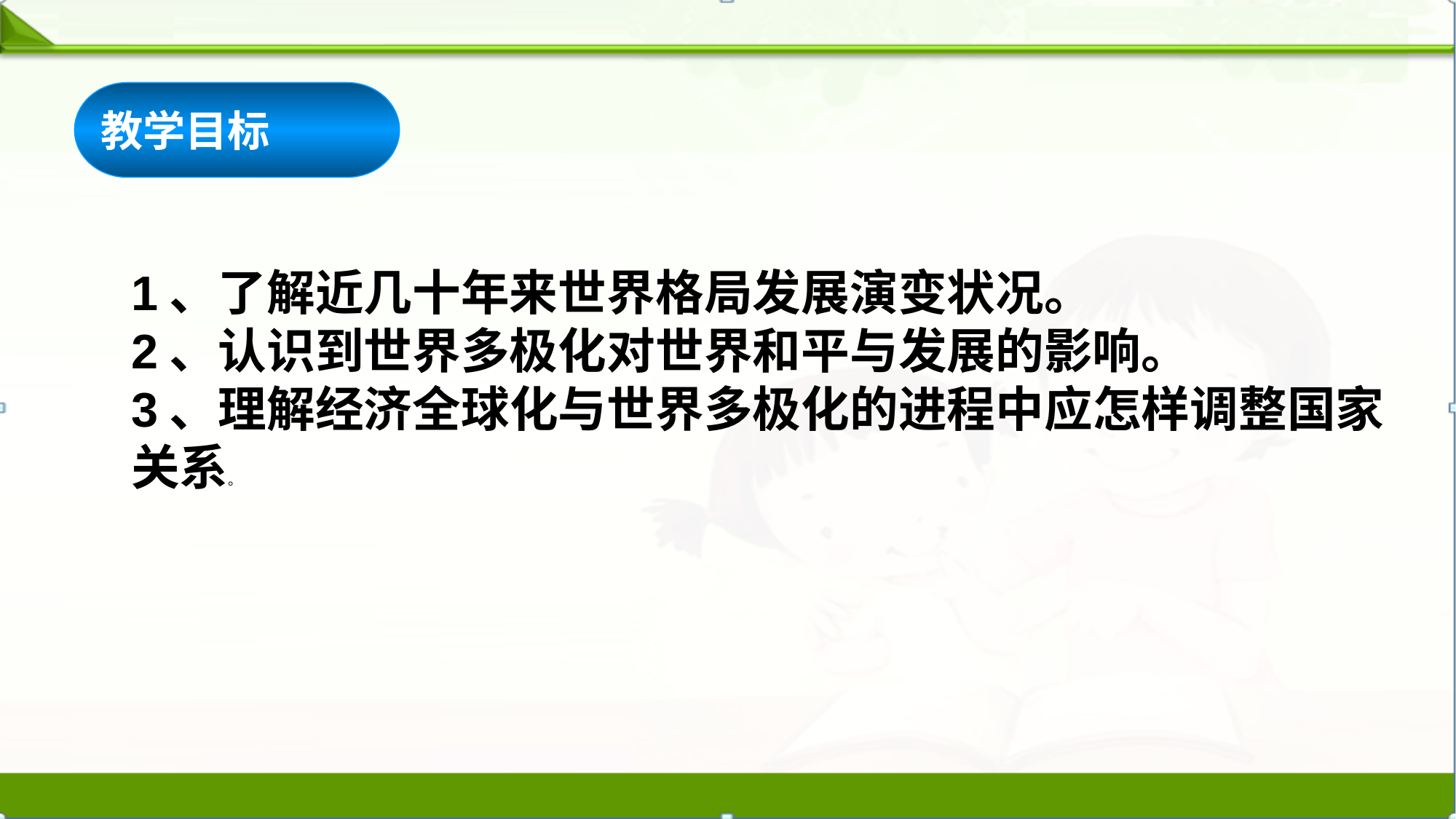

教学目标
1、了解近几十年来世界格局发展演变状况。
2、认识到世界多极化对世界和平与发展的影响。
3、理解经济全球化与世界多极化的进程中应怎样调整国家关系。